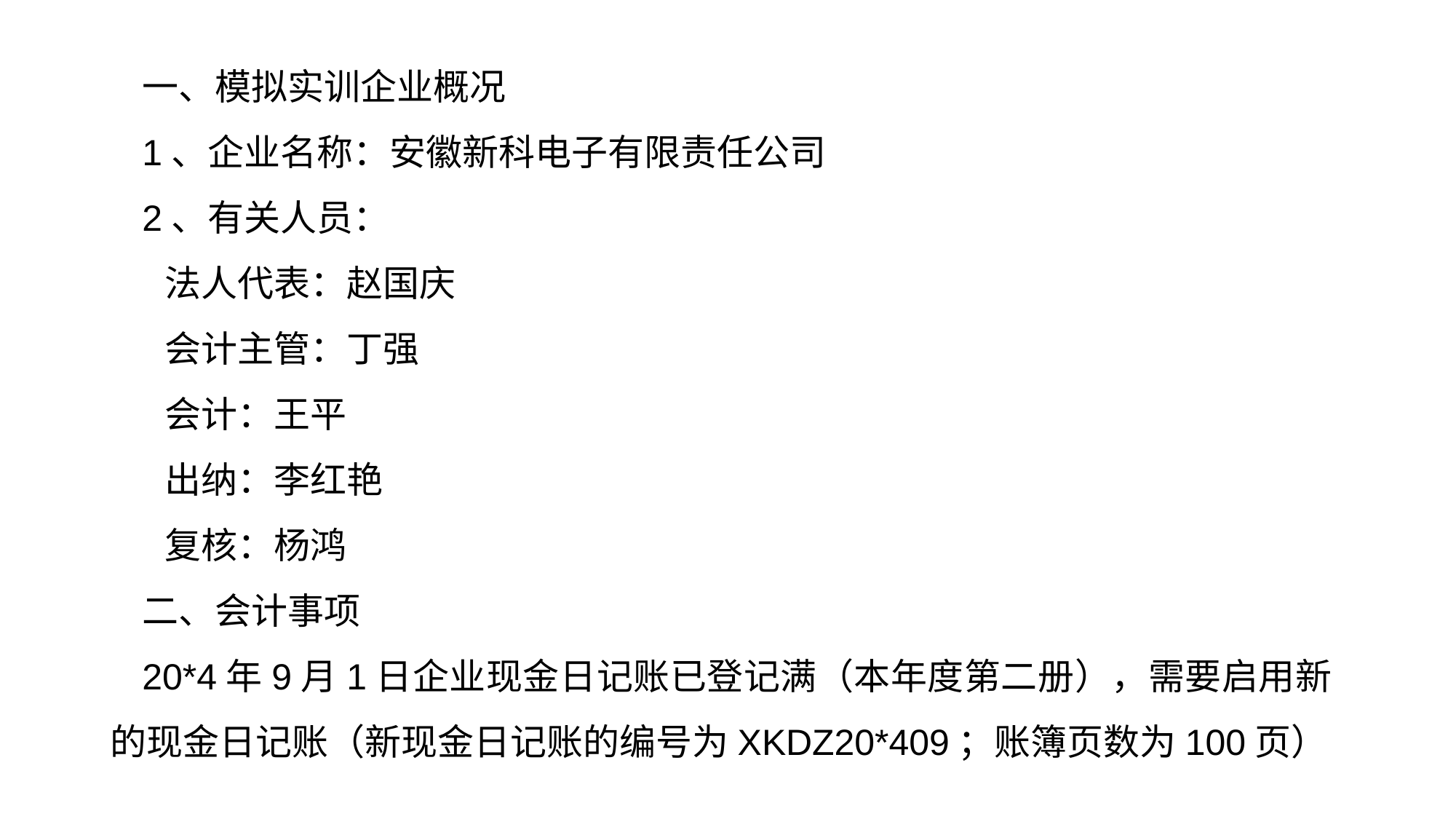

一、模拟实训企业概况
1、企业名称：安徽新科电子有限责任公司
2、有关人员：
法人代表：赵国庆
会计主管：丁强
会计：王平
出纳：李红艳
复核：杨鸿
二、会计事项
20*4年9月1日企业现金日记账已登记满（本年度第二册），需要启用新的现金日记账（新现金日记账的编号为XKDZ20*409；账簿页数为100页）